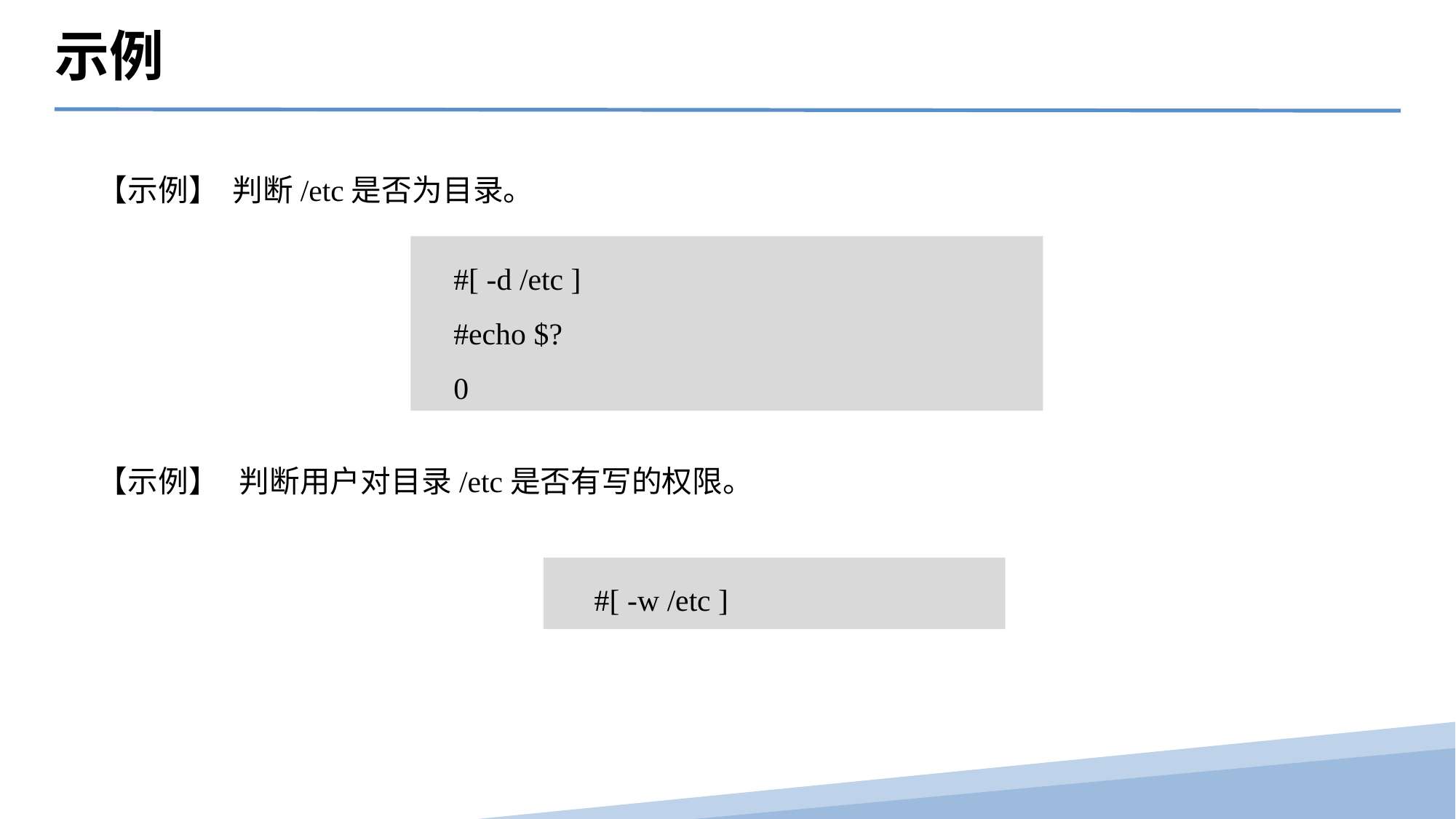

示例
【示例】  判断/etc是否为目录。

【示例】   判断用户对目录/etc是否有写的权限。

#[ -d /etc ]
#echo $?
0
 #[ -w /etc ]